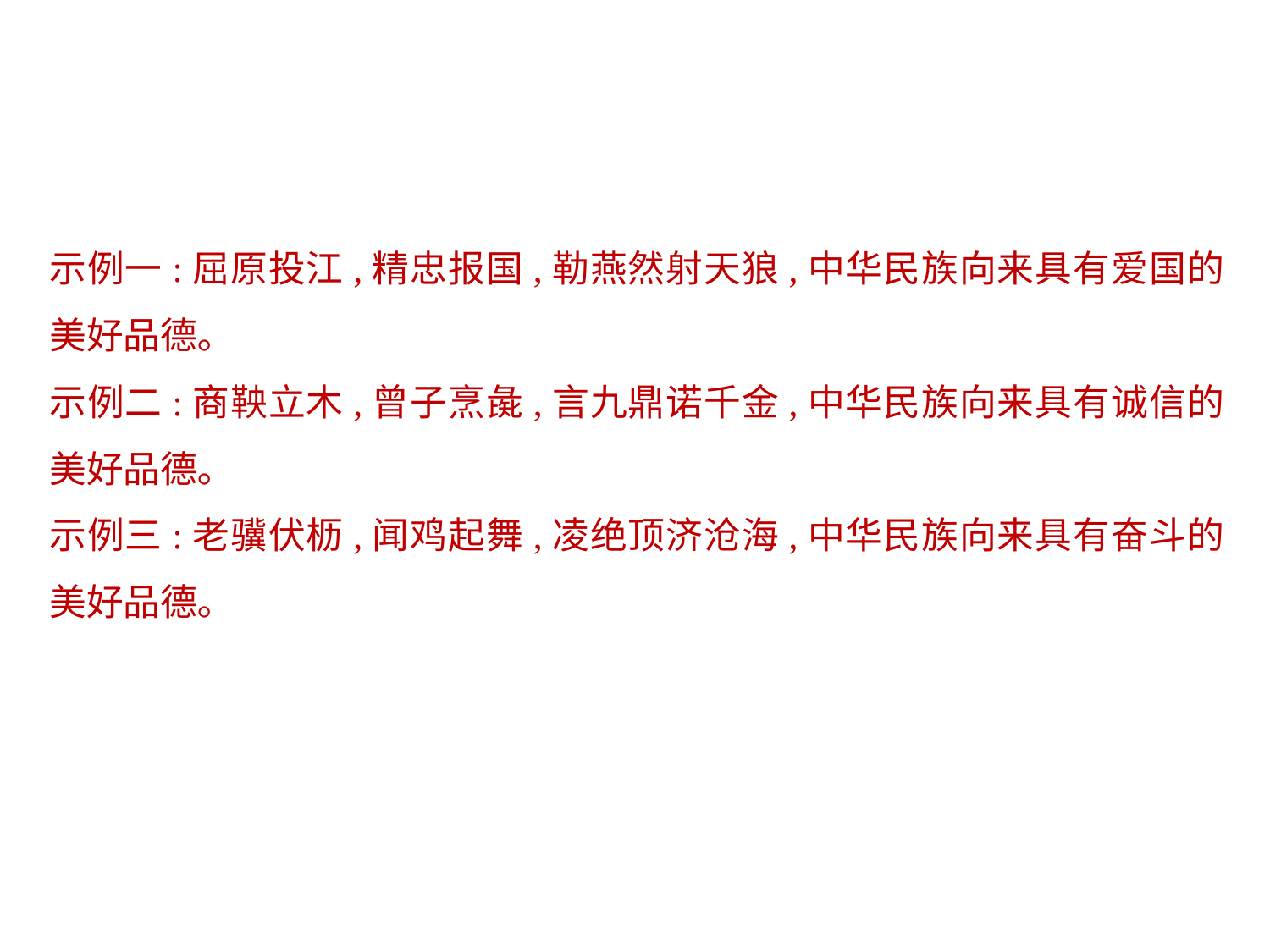

示例一:屈原投江,精忠报国,勒燕然射天狼,中华民族向来具有爱国的美好品德｡
示例二:商鞅立木,曾子烹彘,言九鼎诺千金,中华民族向来具有诚信的美好品德｡
示例三:老骥伏枥,闻鸡起舞,凌绝顶济沧海,中华民族向来具有奋斗的美好品德｡